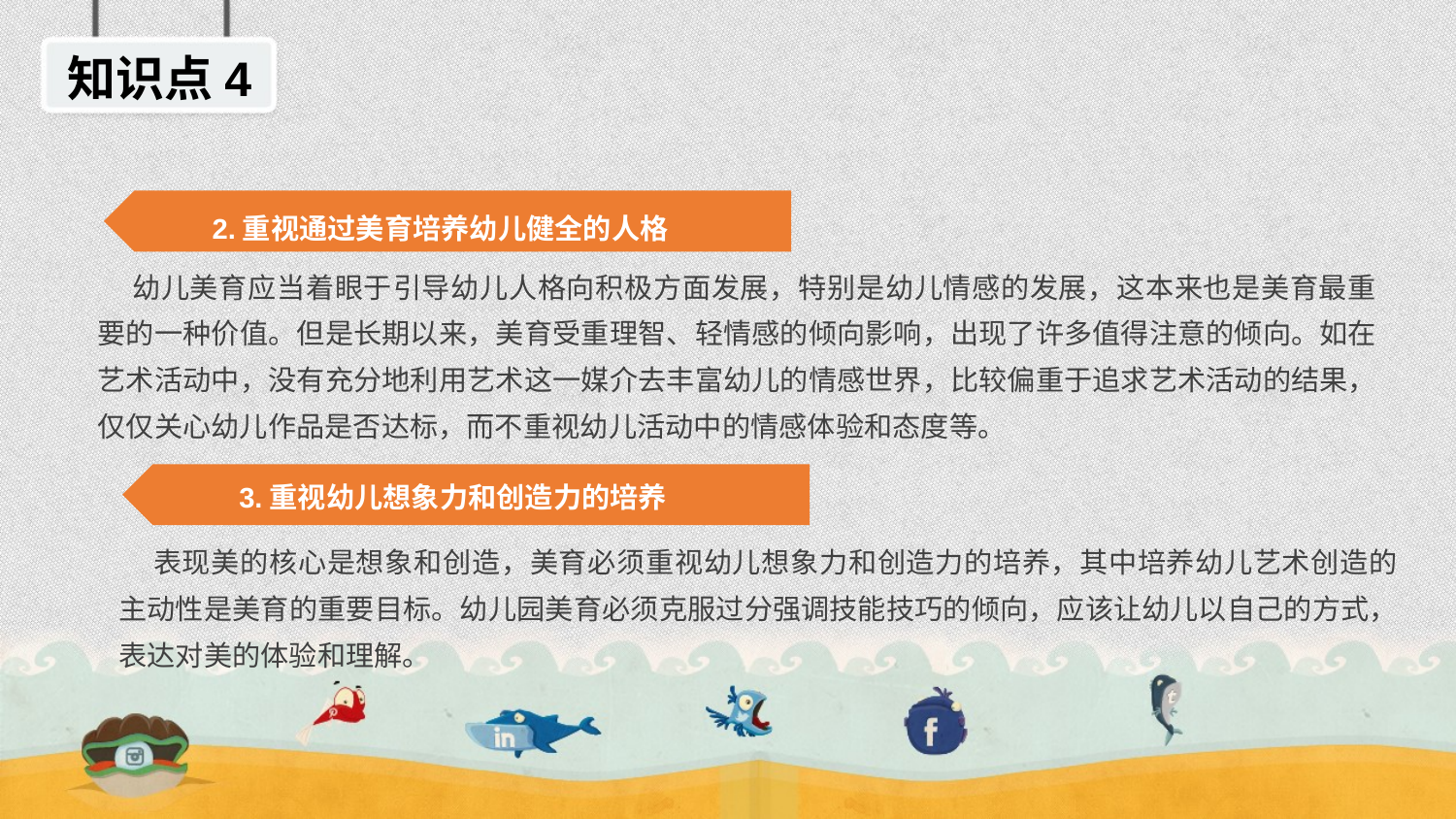

知识点4

2.重视通过美育培养幼儿健全的人格
    幼儿美育应当着眼于引导幼儿人格向积极方面发展，特别是幼儿情感的发展，这本来也是美育最重要的一种价值。但是长期以来，美育受重理智、轻情感的倾向影响，出现了许多值得注意的倾向。如在艺术活动中，没有充分地利用艺术这一媒介去丰富幼儿的情感世界，比较偏重于追求艺术活动的结果，仅仅关心幼儿作品是否达标，而不重视幼儿活动中的情感体验和态度等。

3.重视幼儿想象力和创造力的培养
    表现美的核心是想象和创造，美育必须重视幼儿想象力和创造力的培养，其中培养幼儿艺术创造的主动性是美育的重要目标。幼儿园美育必须克服过分强调技能技巧的倾向，应该让幼儿以自己的方式，表达对美的体验和理解。